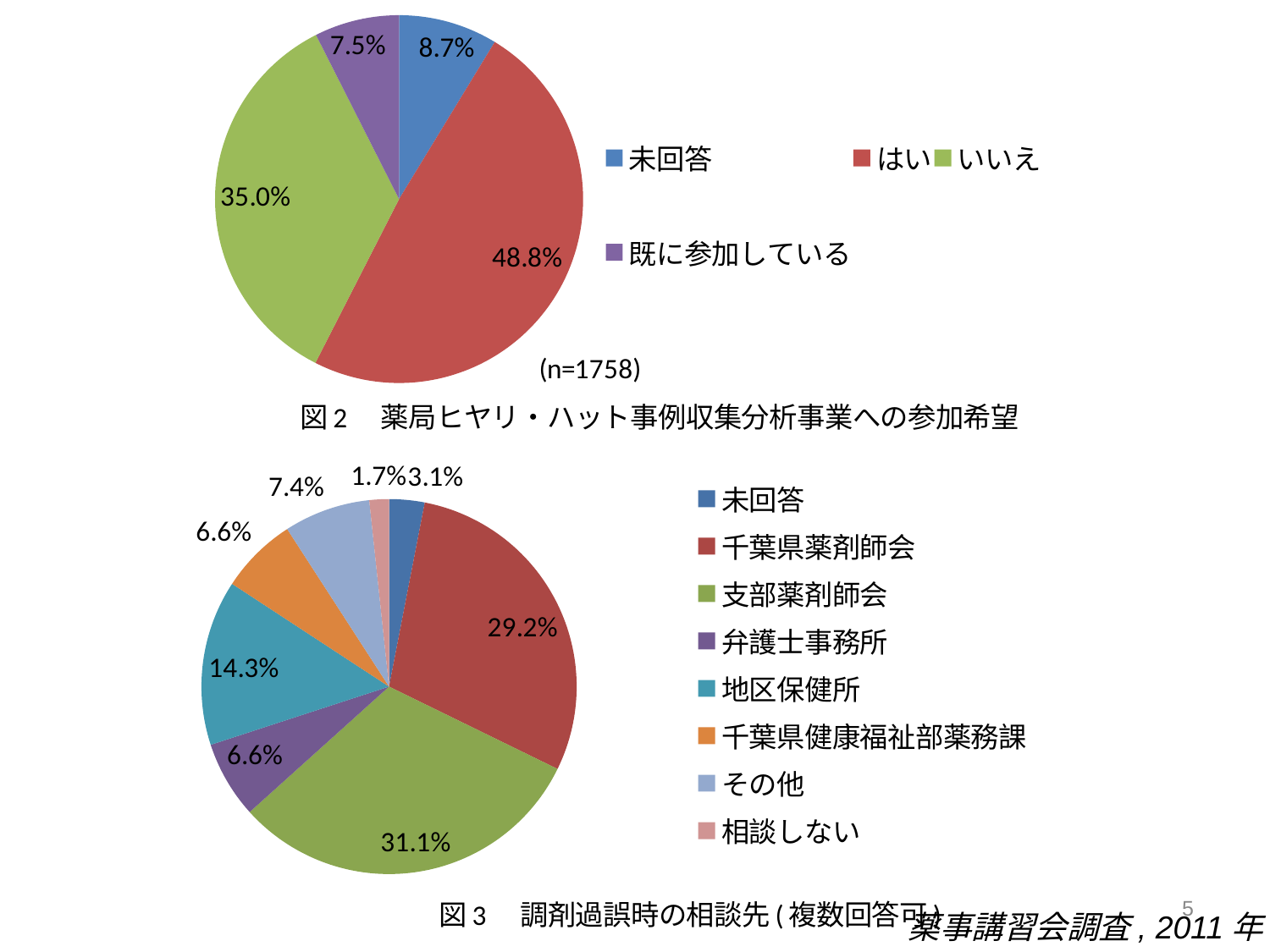

### Chart: (n=1758)

| Category |  |
|---|---|
| 未回答 | 153.0 |
| はい | 858.0 |
| いいえ | 616.0 |
| 既に参加している | 131.0 |

### Chart

| Category |  |
|---|---|
| 未回答 | 87.0 |
| 千葉県薬剤師会 | 831.0 |
| 支部薬剤師会 | 885.0 |
| 弁護士事務所 | 189.0 |
| 地区保健所 | 406.0 |
| 千葉県健康福祉部薬務課 | 189.0 |
| その他 | 212.0 |
| 相談しない | 48.0 |
5
薬事講習会調査, 2011年